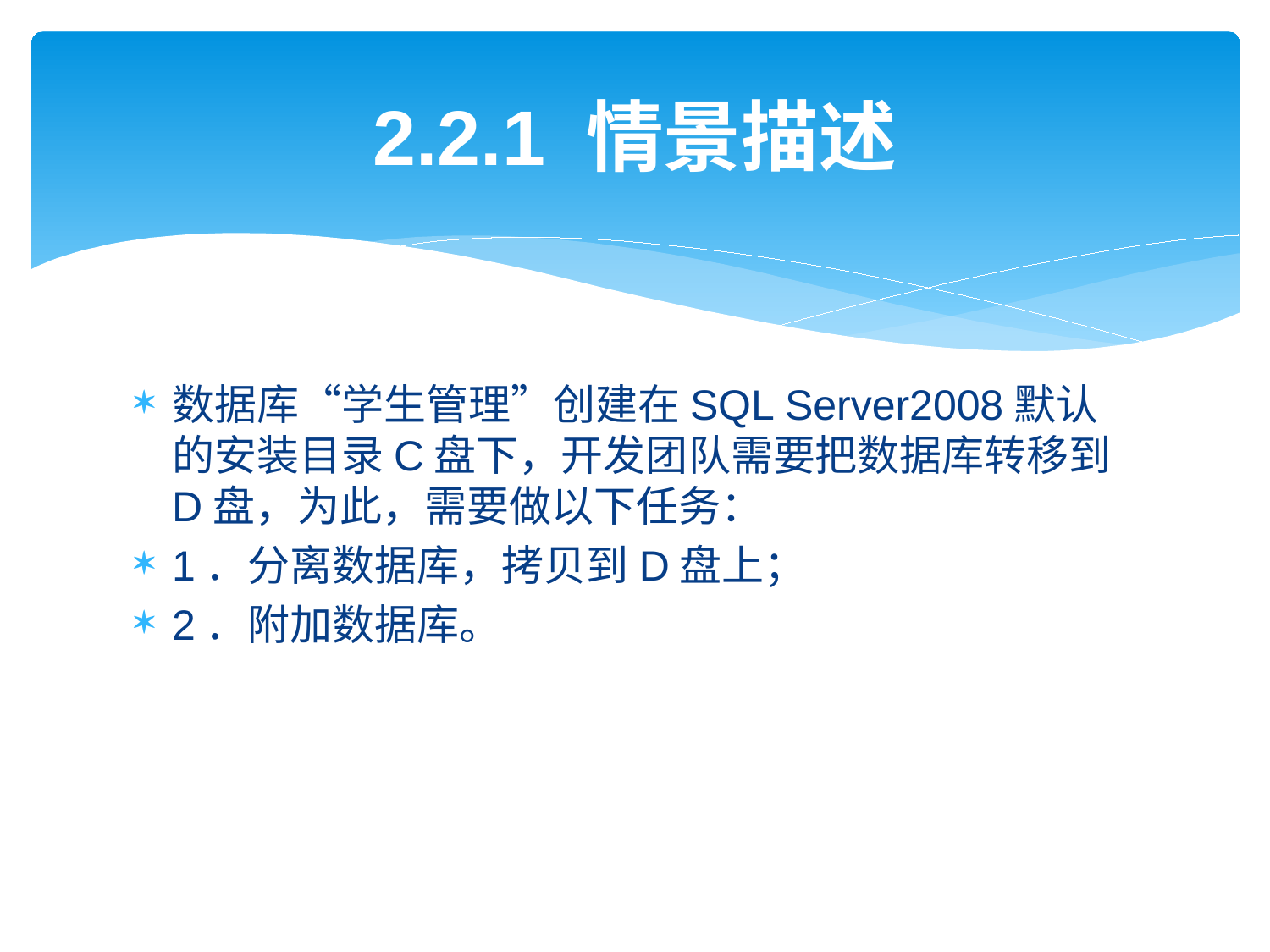

# 2.2.1 情景描述
数据库“学生管理”创建在SQL Server2008默认的安装目录C盘下，开发团队需要把数据库转移到D盘，为此，需要做以下任务：
1．分离数据库，拷贝到D盘上；
2．附加数据库。